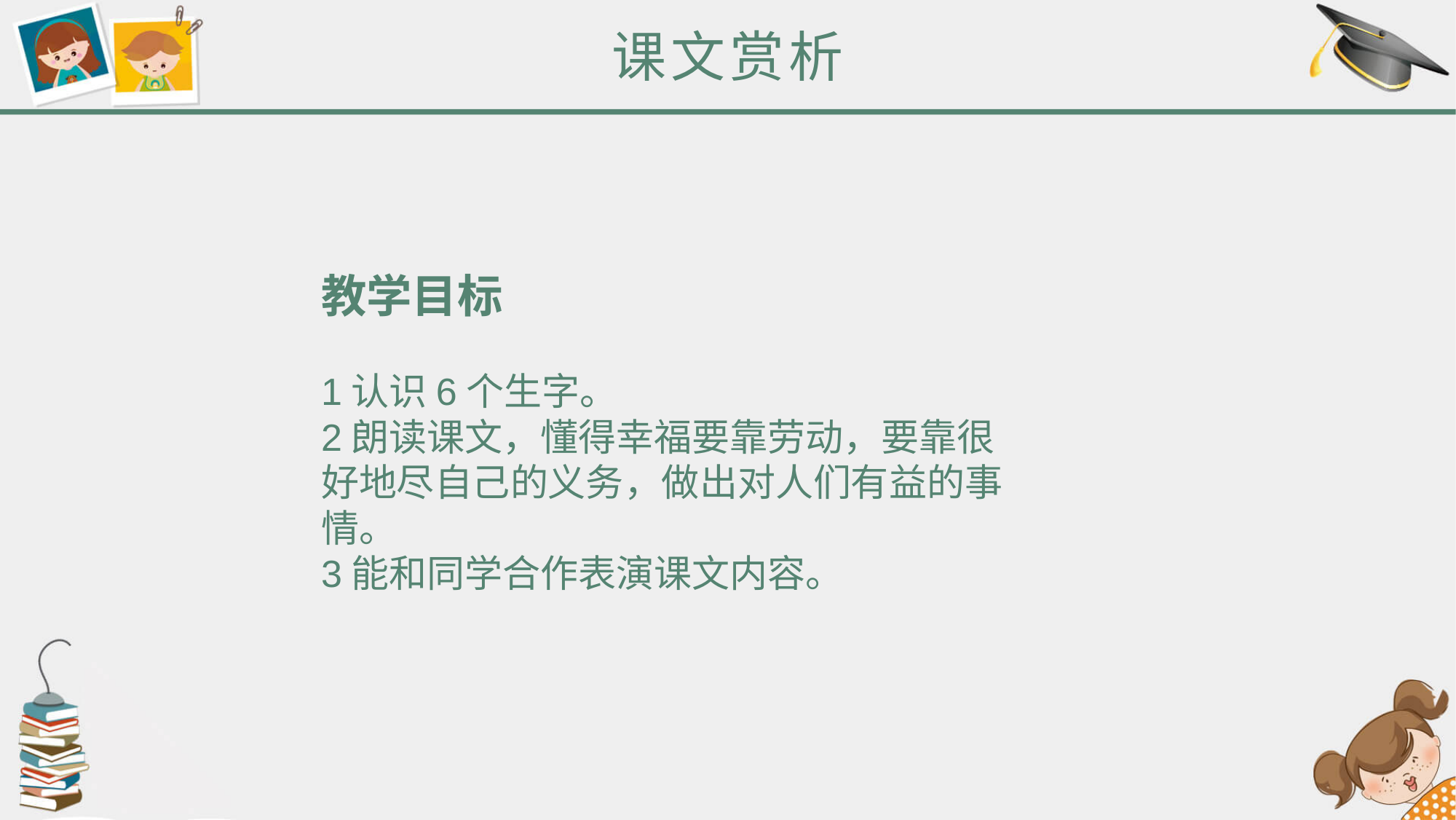

课文赏析

教学目标

1认识6个生字。
2朗读课文，懂得幸福要靠劳动，要靠很好地尽自己的义务，做出对人们有益的事情。
3能和同学合作表演课文内容。